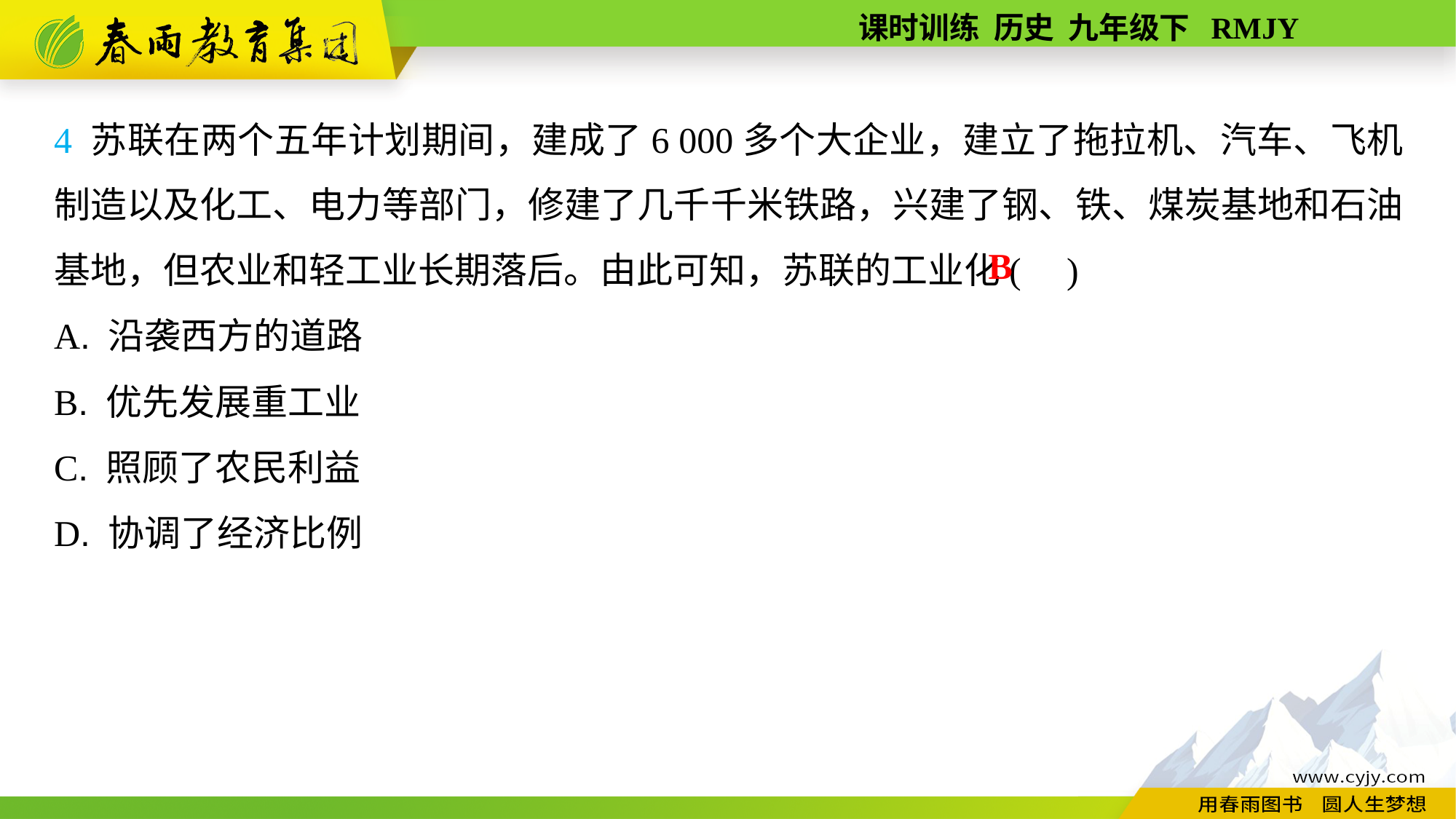

4 苏联在两个五年计划期间，建成了6 000多个大企业，建立了拖拉机、汽车、飞机制造以及化工、电力等部门，修建了几千千米铁路，兴建了钢、铁、煤炭基地和石油基地，但农业和轻工业长期落后。由此可知，苏联的工业化(     )
A. 沿袭西方的道路
B. 优先发展重工业
C. 照顾了农民利益
D. 协调了经济比例
B